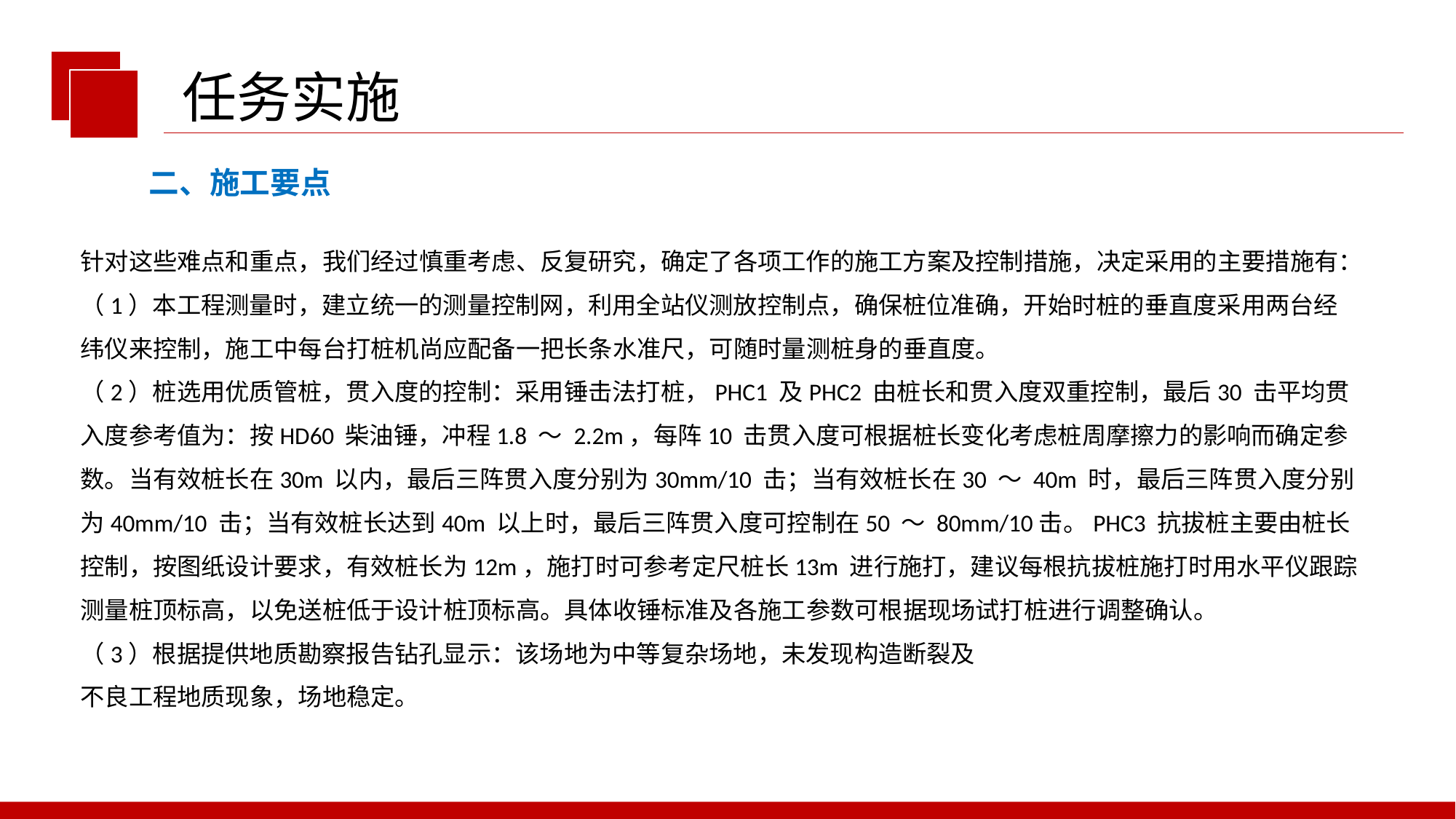

任务实施
二、施工要点
针对这些难点和重点，我们经过慎重考虑、反复研究，确定了各项工作的施工方案及控制措施，决定采用的主要措施有：
（1）本工程测量时，建立统一的测量控制网，利用全站仪测放控制点，确保桩位准确，开始时桩的垂直度采用两台经纬仪来控制，施工中每台打桩机尚应配备一把长条水准尺，可随时量测桩身的垂直度。
（2）桩选用优质管桩，贯入度的控制：采用锤击法打桩，PHC1 及PHC2 由桩长和贯入度双重控制，最后30 击平均贯入度参考值为：按HD60 柴油锤，冲程1.8 ～ 2.2m，每阵10 击贯入度可根据桩长变化考虑桩周摩擦力的影响而确定参数。当有效桩长在30m 以内，最后三阵贯入度分别为30mm/10 击；当有效桩长在30 ～ 40m 时，最后三阵贯入度分别为40mm/10 击；当有效桩长达到40m 以上时，最后三阵贯入度可控制在50 ～ 80mm/10击。PHC3 抗拔桩主要由桩长控制，按图纸设计要求，有效桩长为12m，施打时可参考定尺桩长13m 进行施打，建议每根抗拔桩施打时用水平仪跟踪测量桩顶标高，以免送桩低于设计桩顶标高。具体收锤标准及各施工参数可根据现场试打桩进行调整确认。
（3）根据提供地质勘察报告钻孔显示：该场地为中等复杂场地，未发现构造断裂及
不良工程地质现象，场地稳定。